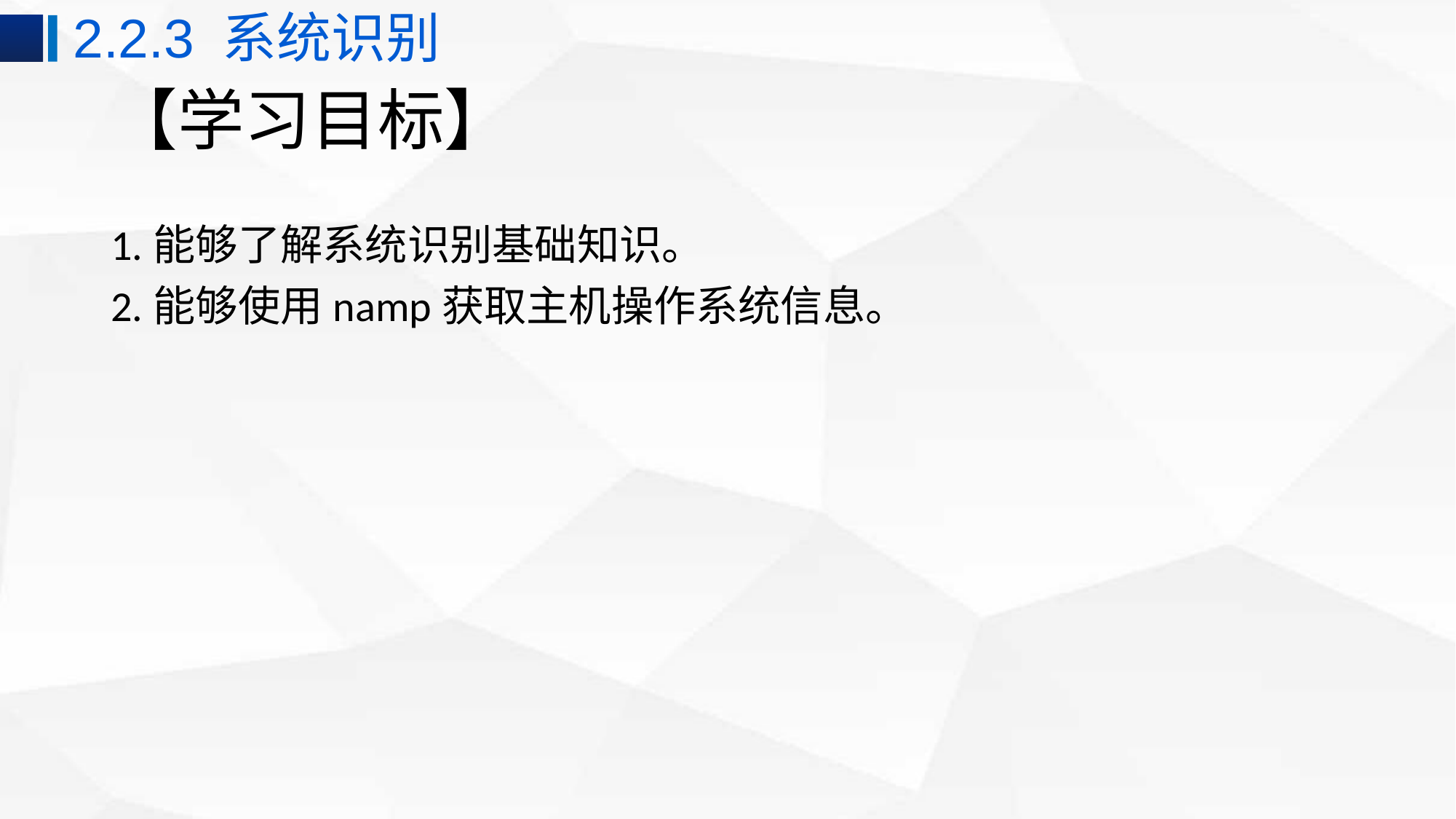

2.2.3 系统识别

# 【学习目标】
1.能够了解系统识别基础知识。
2.能够使用namp获取主机操作系统信息。